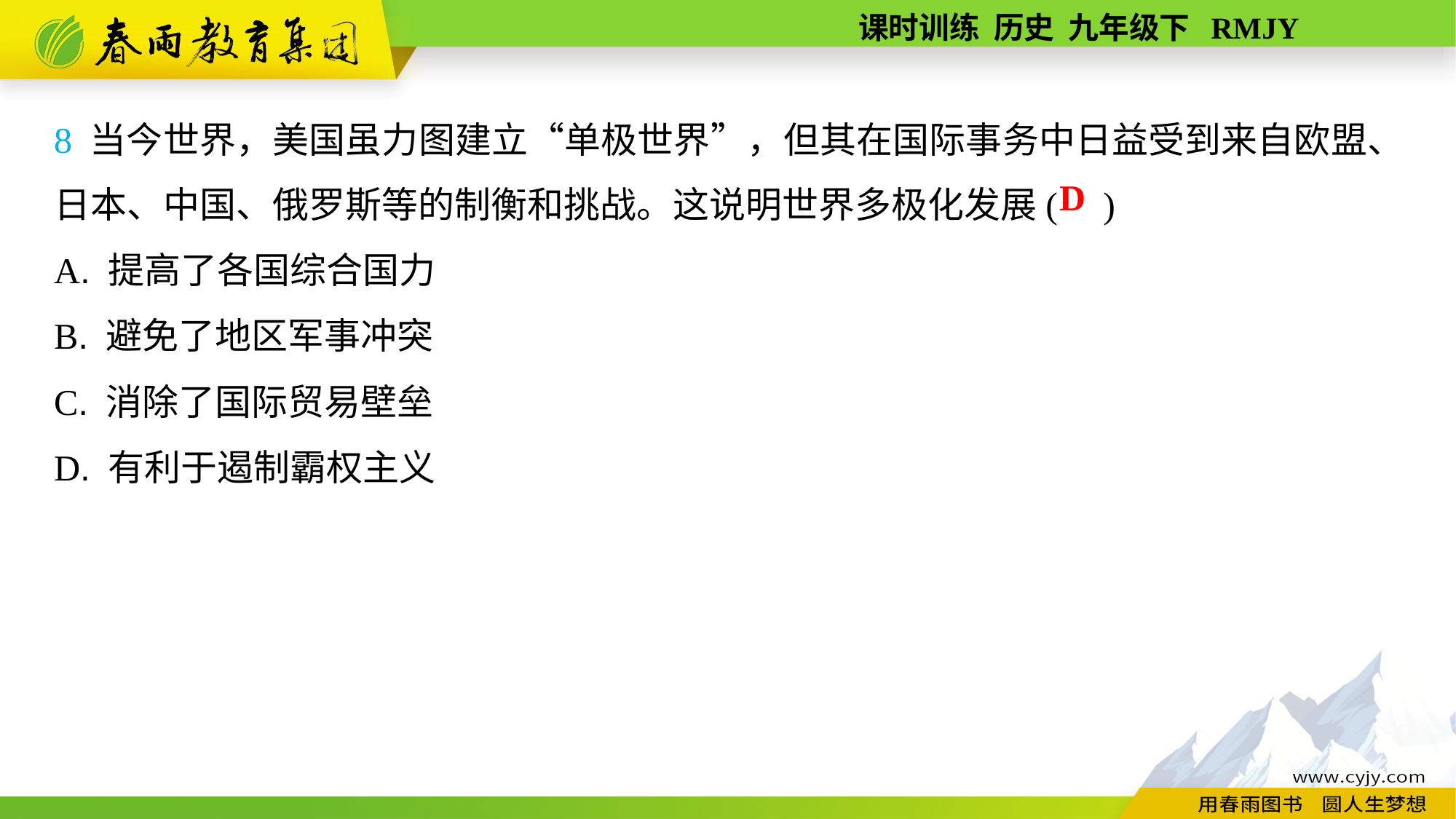

8 当今世界，美国虽力图建立“单极世界”，但其在国际事务中日益受到来自欧盟、日本、中国、俄罗斯等的制衡和挑战。这说明世界多极化发展(     )
A. 提高了各国综合国力
B. 避免了地区军事冲突
C. 消除了国际贸易壁垒
D. 有利于遏制霸权主义
D